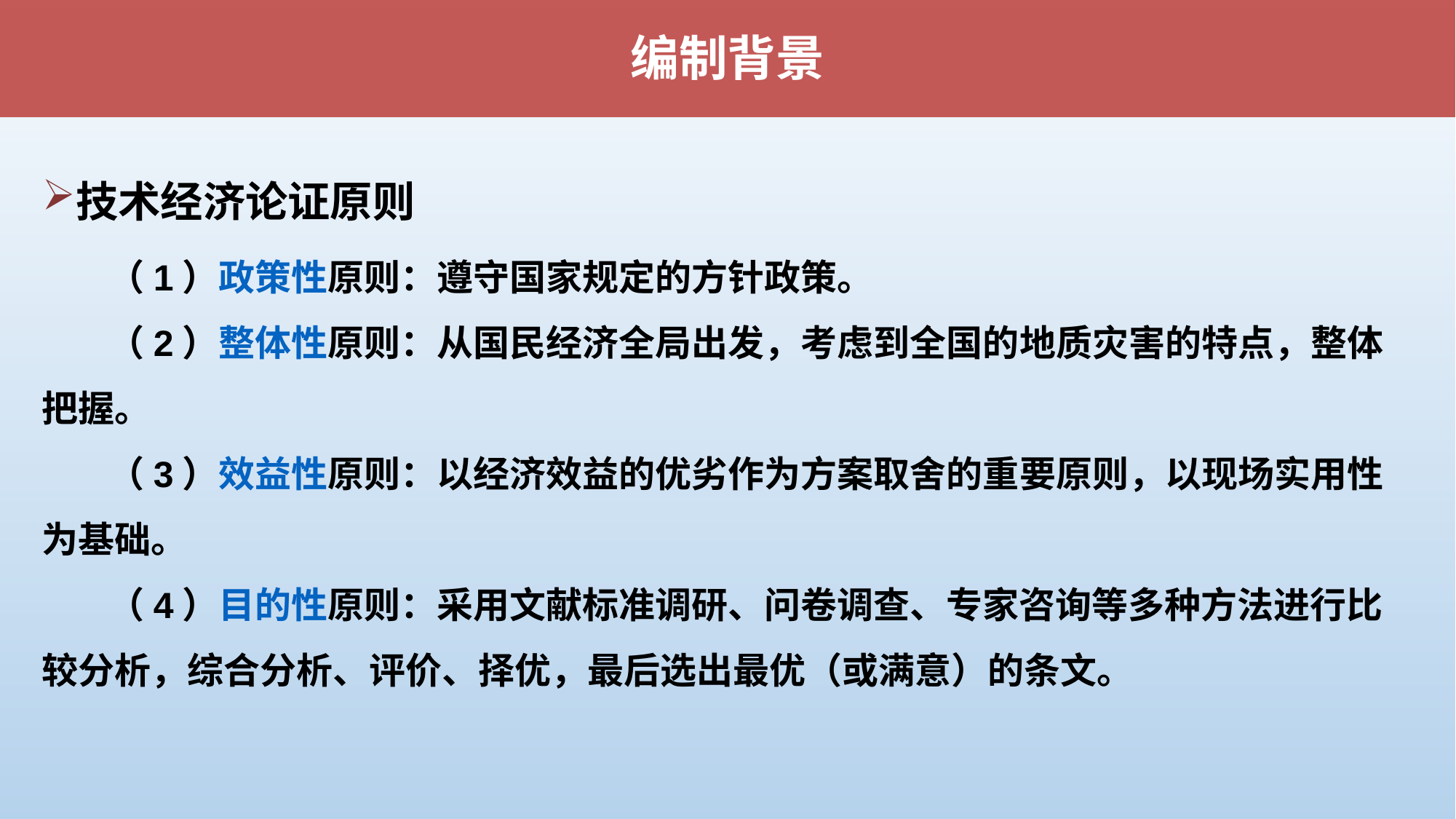

编制背景
技术经济论证原则
       （1）政策性原则：遵守国家规定的方针政策。
       （2）整体性原则：从国民经济全局出发，考虑到全国的地质灾害的特点，整体把握。
       （3）效益性原则：以经济效益的优劣作为方案取舍的重要原则，以现场实用性为基础。
       （4）目的性原则：采用文献标准调研、问卷调查、专家咨询等多种方法进行比较分析，综合分析、评价、择优，最后选出最优（或满意）的条文。